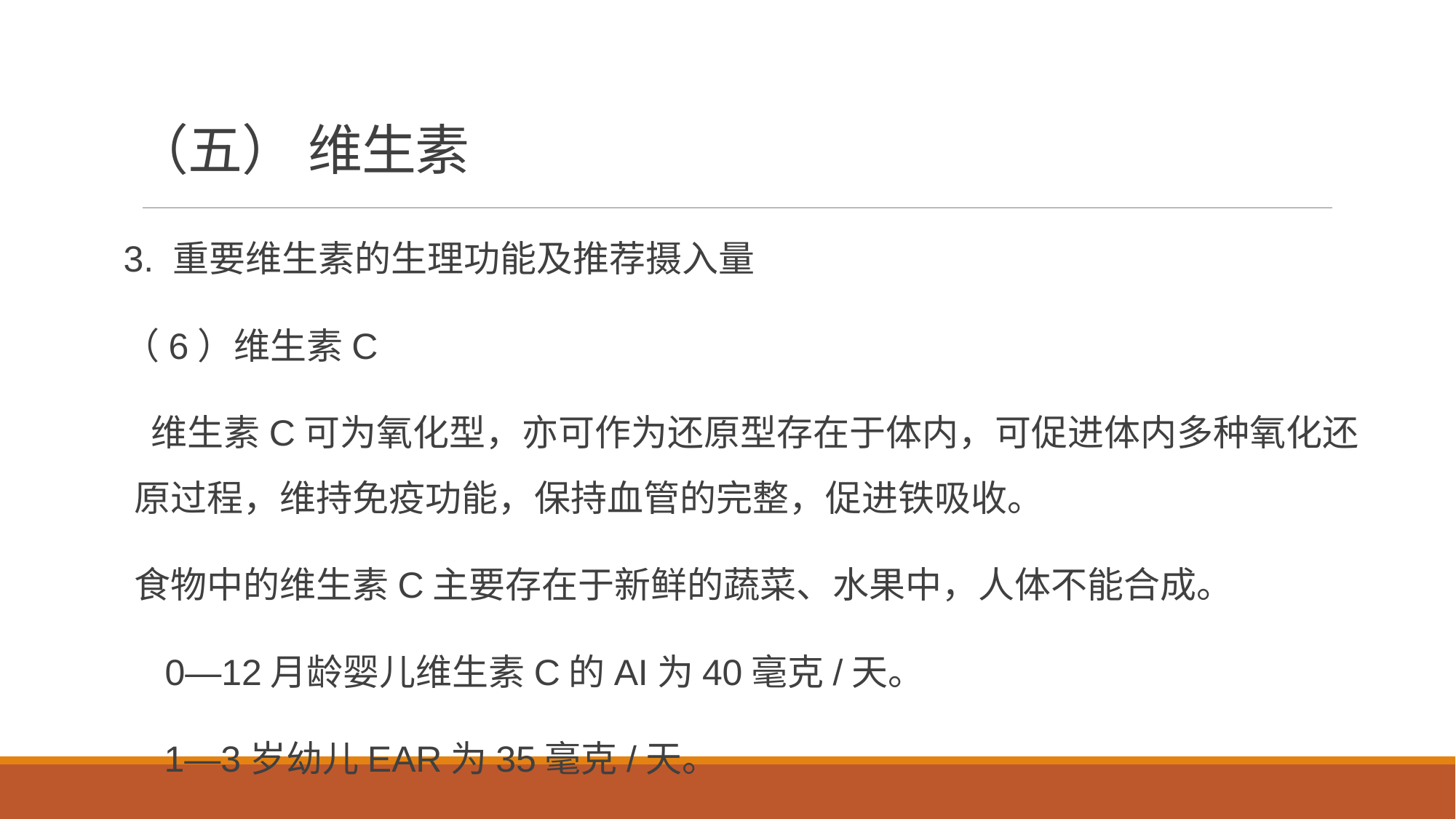

# （五） 维生素

3. 重要维生素的生理功能及推荐摄入量
（6）维生素C
 维生素C可为氧化型，亦可作为还原型存在于体内，可促进体内多种氧化还原过程，维持免疫功能，保持血管的完整，促进铁吸收。
食物中的维生素C主要存在于新鲜的蔬菜、水果中，人体不能合成。
   0—12月龄婴儿维生素C的AI为40毫克/天。
    1—3岁幼儿EAR为35毫克/天。